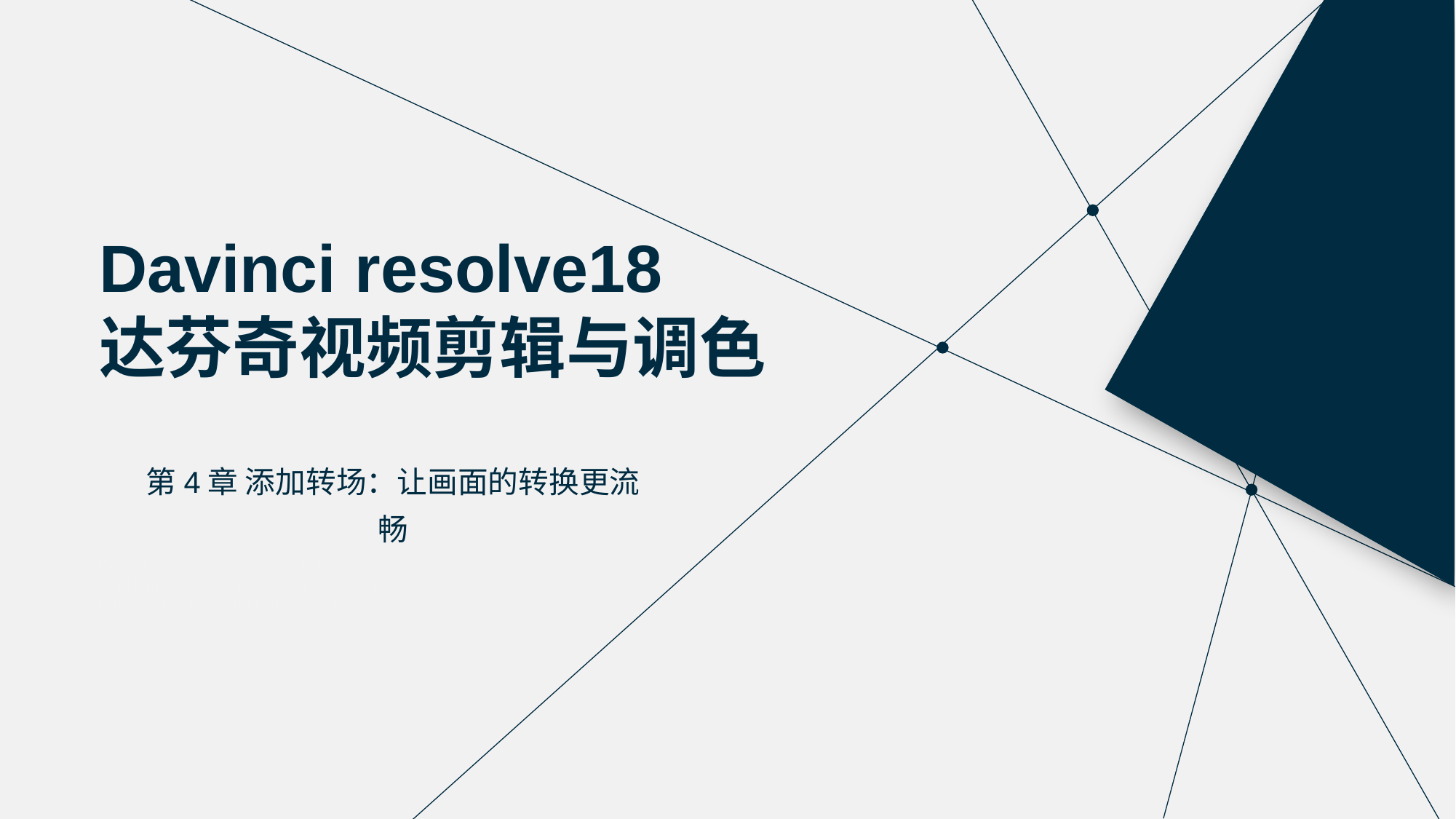

Davinci resolve18
达芬奇视频剪辑与调色

第4章 添加转场：让画面的转换更流畅

Fresh business general template
Applicable to enterprise introduction, summary report, sales marketing, chart data